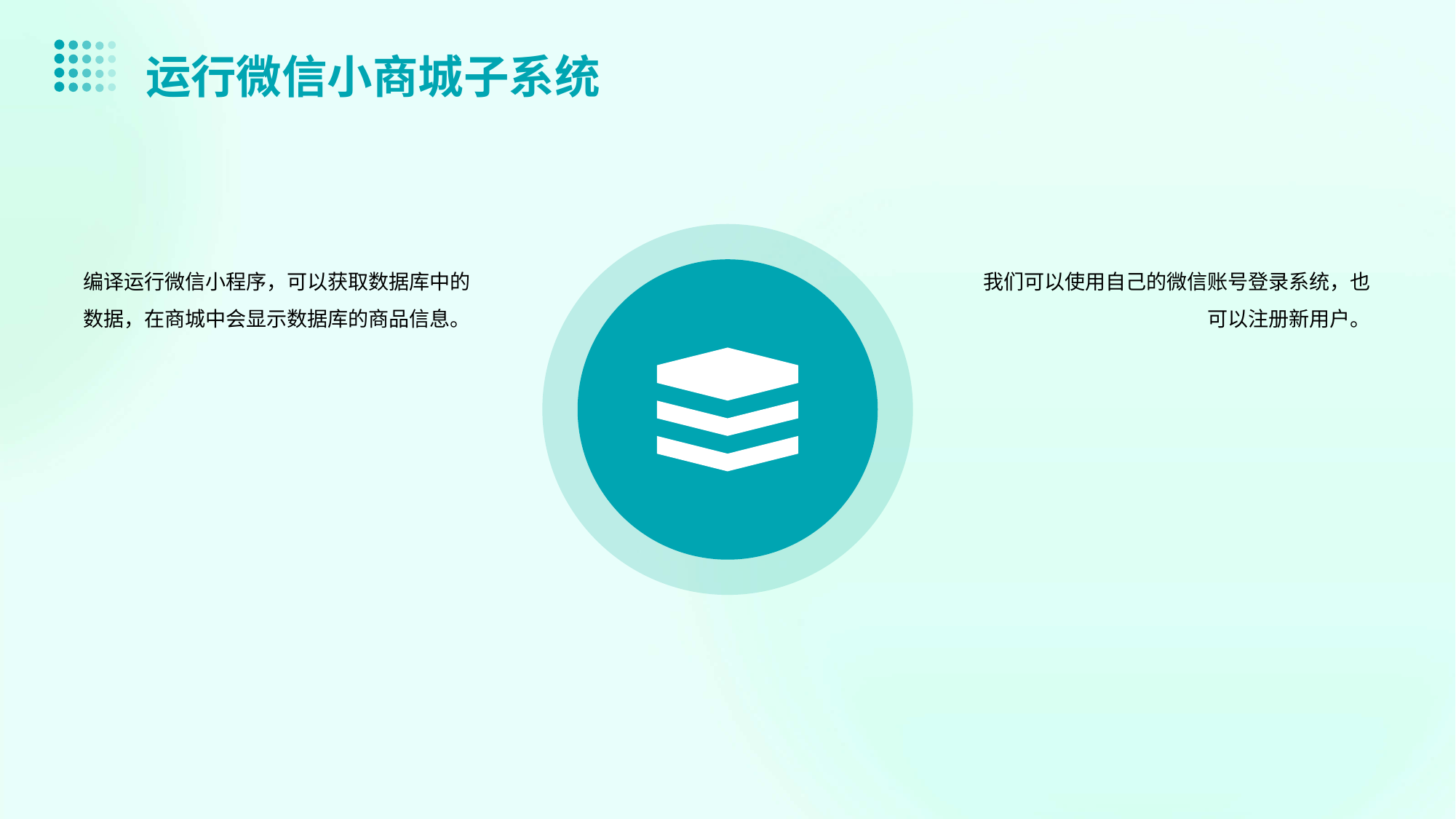

运行微信小商城子系统

编译运行微信小程序，可以获取数据库中的数据，在商城中会显示数据库的商品信息。
我们可以使用自己的微信账号登录系统，也可以注册新用户。